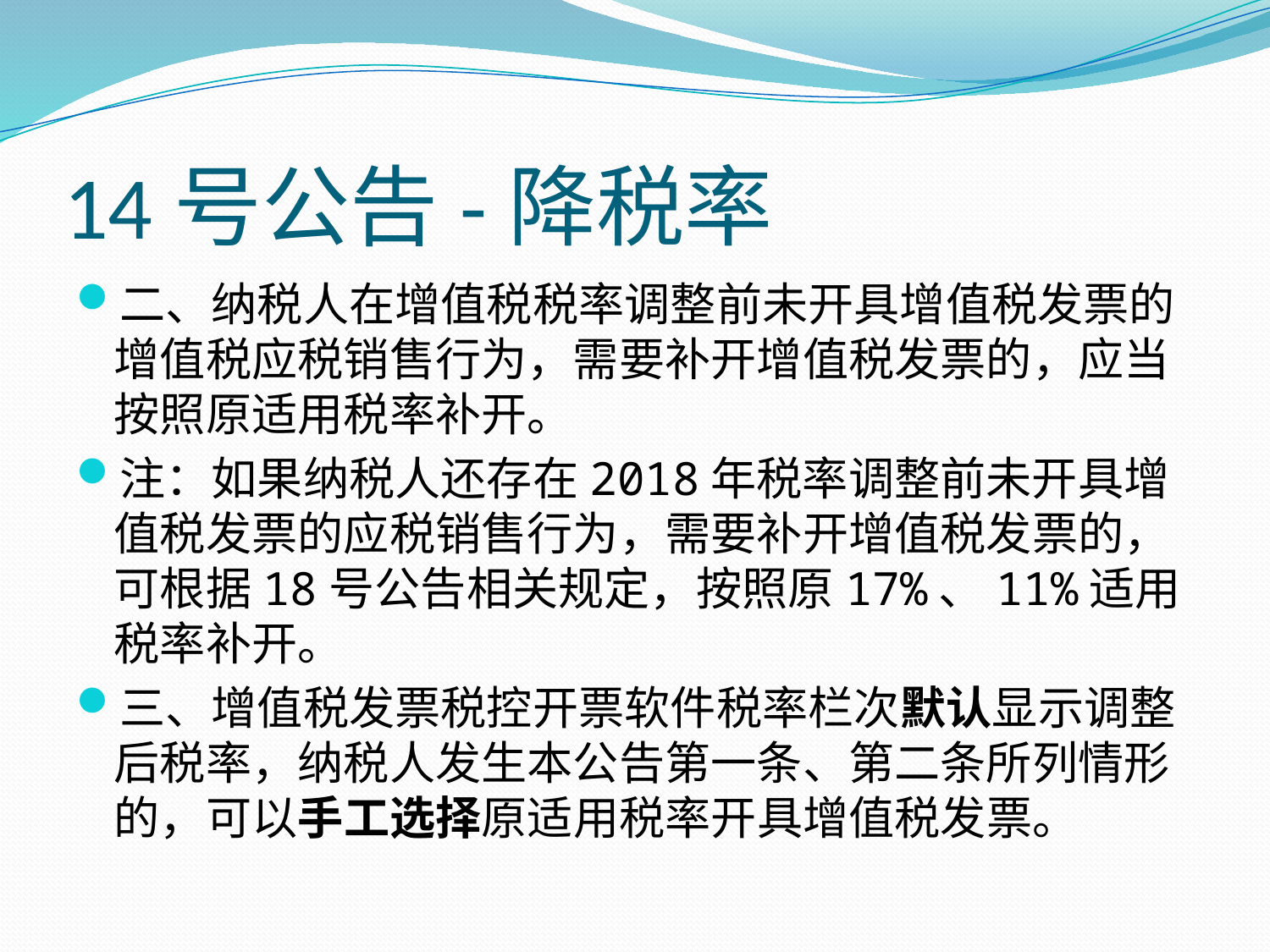

# 14号公告-降税率
二、纳税人在增值税税率调整前未开具增值税发票的增值税应税销售行为，需要补开增值税发票的，应当按照原适用税率补开。
注：如果纳税人还存在2018年税率调整前未开具增值税发票的应税销售行为，需要补开增值税发票的，可根据18号公告相关规定，按照原17%、11%适用税率补开。
三、增值税发票税控开票软件税率栏次默认显示调整后税率，纳税人发生本公告第一条、第二条所列情形的，可以手工选择原适用税率开具增值税发票。